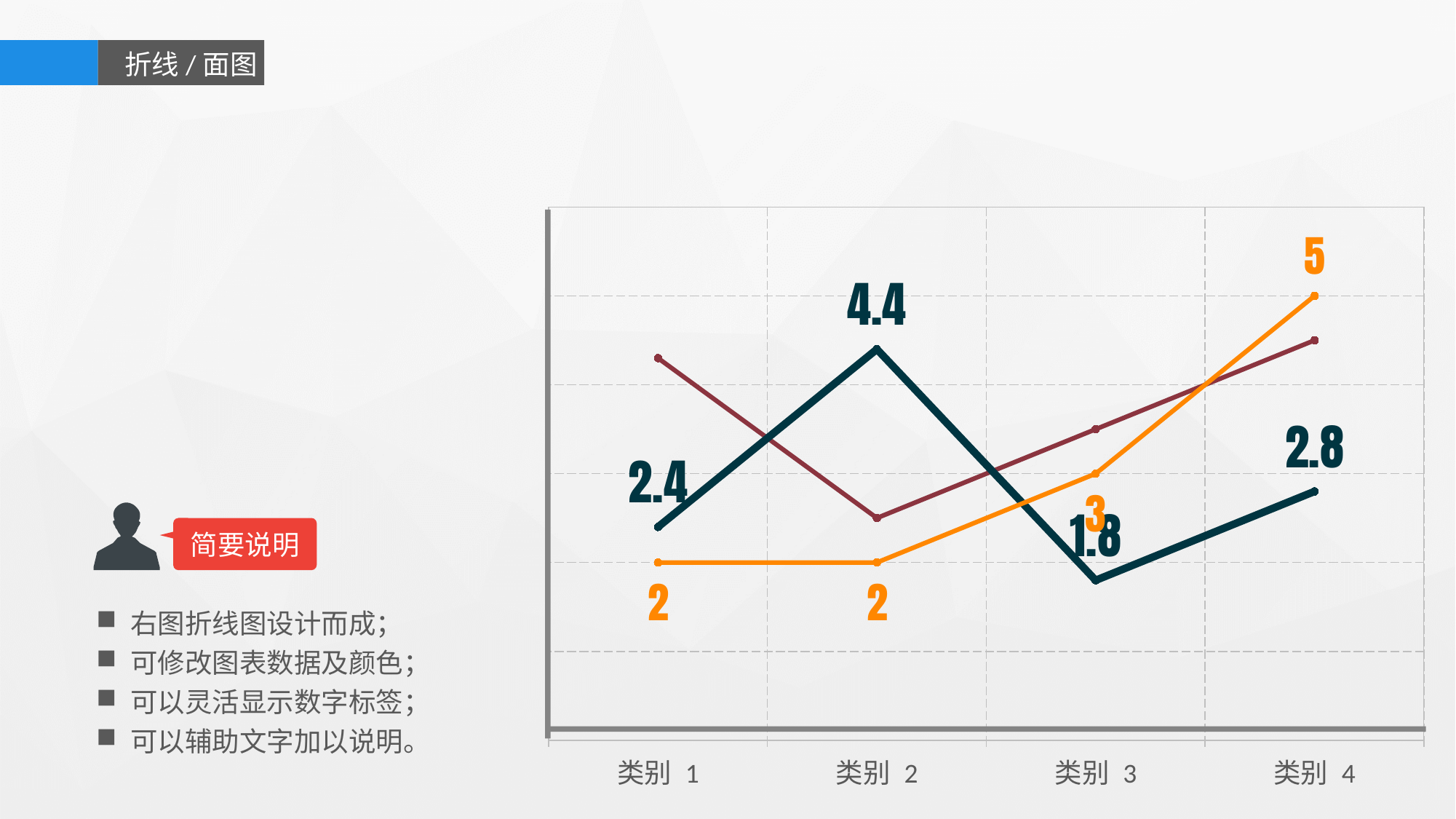

折线/面图

### Chart

| Category | 系列 1 | 系列 2 | 系列 3 |
|---|---|---|---|
| 类别 1 | 4.3 | 2.4 | 2.0 |
| 类别 2 | 2.5 | 4.4 | 2.0 |
| 类别 3 | 3.5 | 1.8 | 3.0 |
| 类别 4 | 4.5 | 2.8 | 5.0 |

简要说明

右图折线图设计而成；
可修改图表数据及颜色；
可以灵活显示数字标签；
可以辅助文字加以说明。